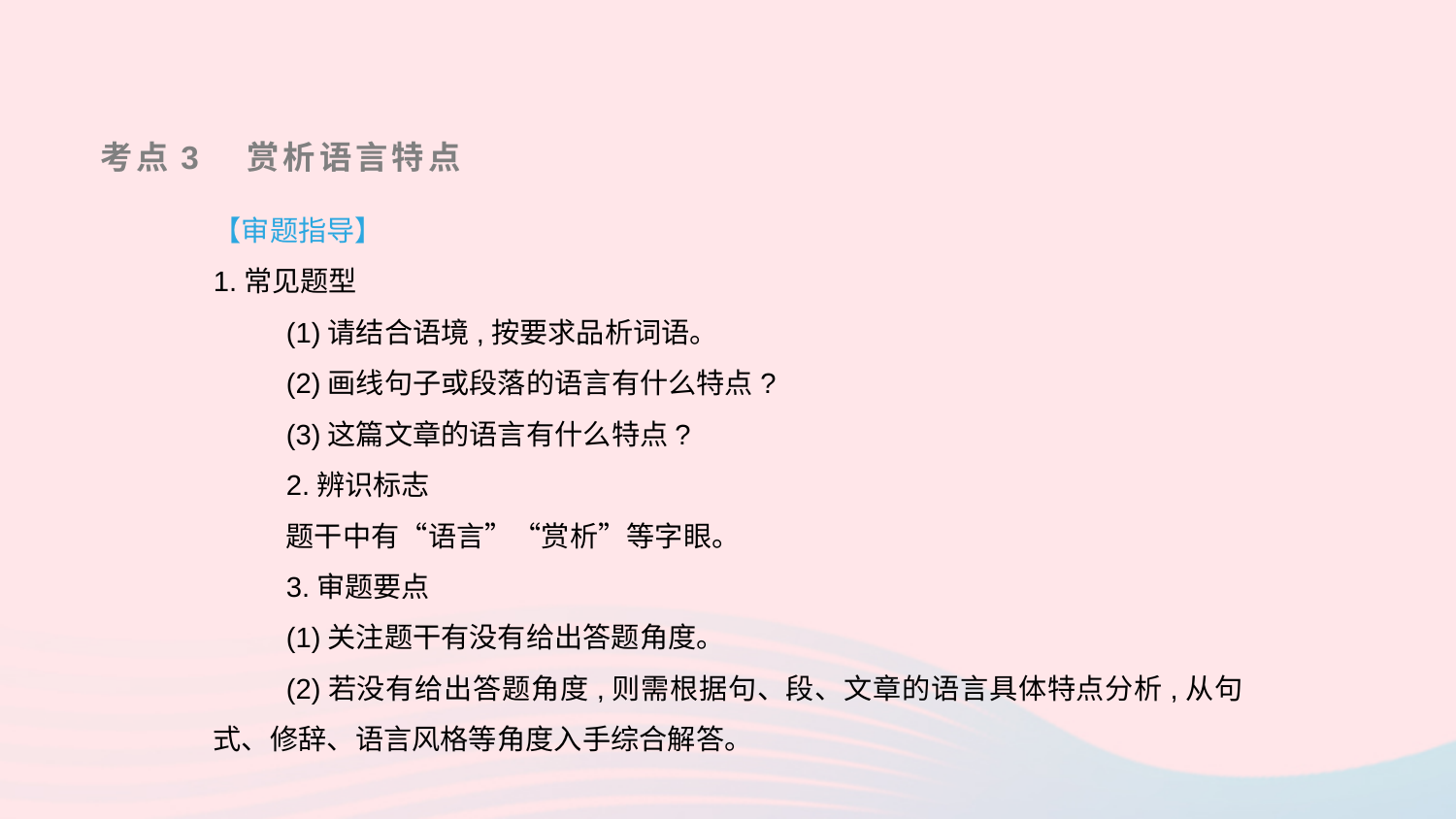

考点3　赏析语言特点
【审题指导】
1.常见题型
(1)请结合语境,按要求品析词语。
(2)画线句子或段落的语言有什么特点?
(3)这篇文章的语言有什么特点?
2.辨识标志
题干中有“语言”“赏析”等字眼。
3.审题要点
(1)关注题干有没有给出答题角度。
(2)若没有给出答题角度,则需根据句、段、文章的语言具体特点分析,从句式、修辞、语言风格等角度入手综合解答。